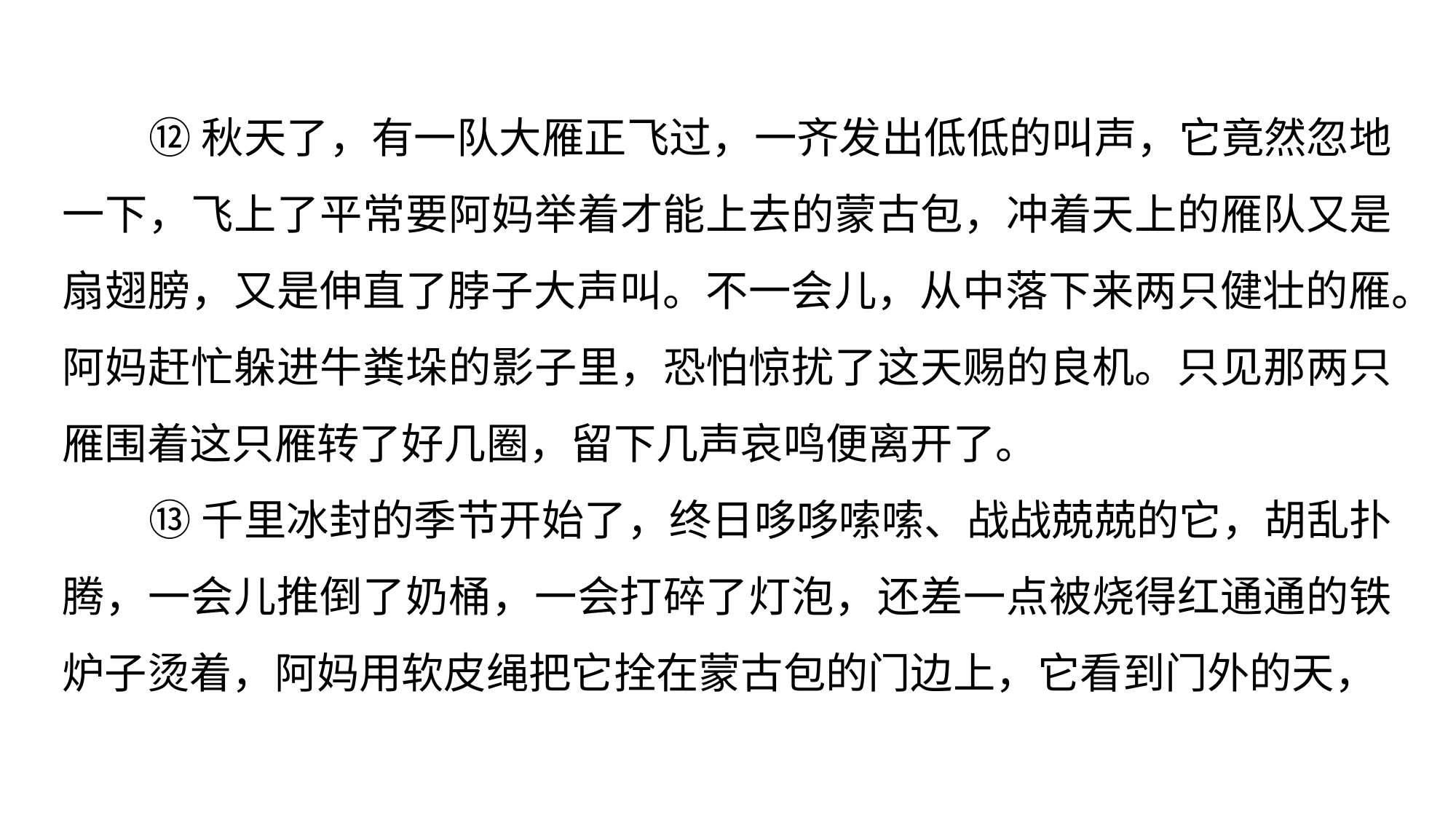

⑫秋天了，有一队大雁正飞过，一齐发出低低的叫声，它竟然忽地一下，飞上了平常要阿妈举着才能上去的蒙古包，冲着天上的雁队又是扇翅膀，又是伸直了脖子大声叫。不一会儿，从中落下来两只健壮的雁。阿妈赶忙躲进牛粪垛的影子里，恐怕惊扰了这天赐的良机。只见那两只雁围着这只雁转了好几圈，留下几声哀鸣便离开了。
⑬千里冰封的季节开始了，终日哆哆嗦嗦、战战兢兢的它，胡乱扑腾，一会儿推倒了奶桶，一会打碎了灯泡，还差一点被烧得红通通的铁炉子烫着，阿妈用软皮绳把它拴在蒙古包的门边上，它看到门外的天，